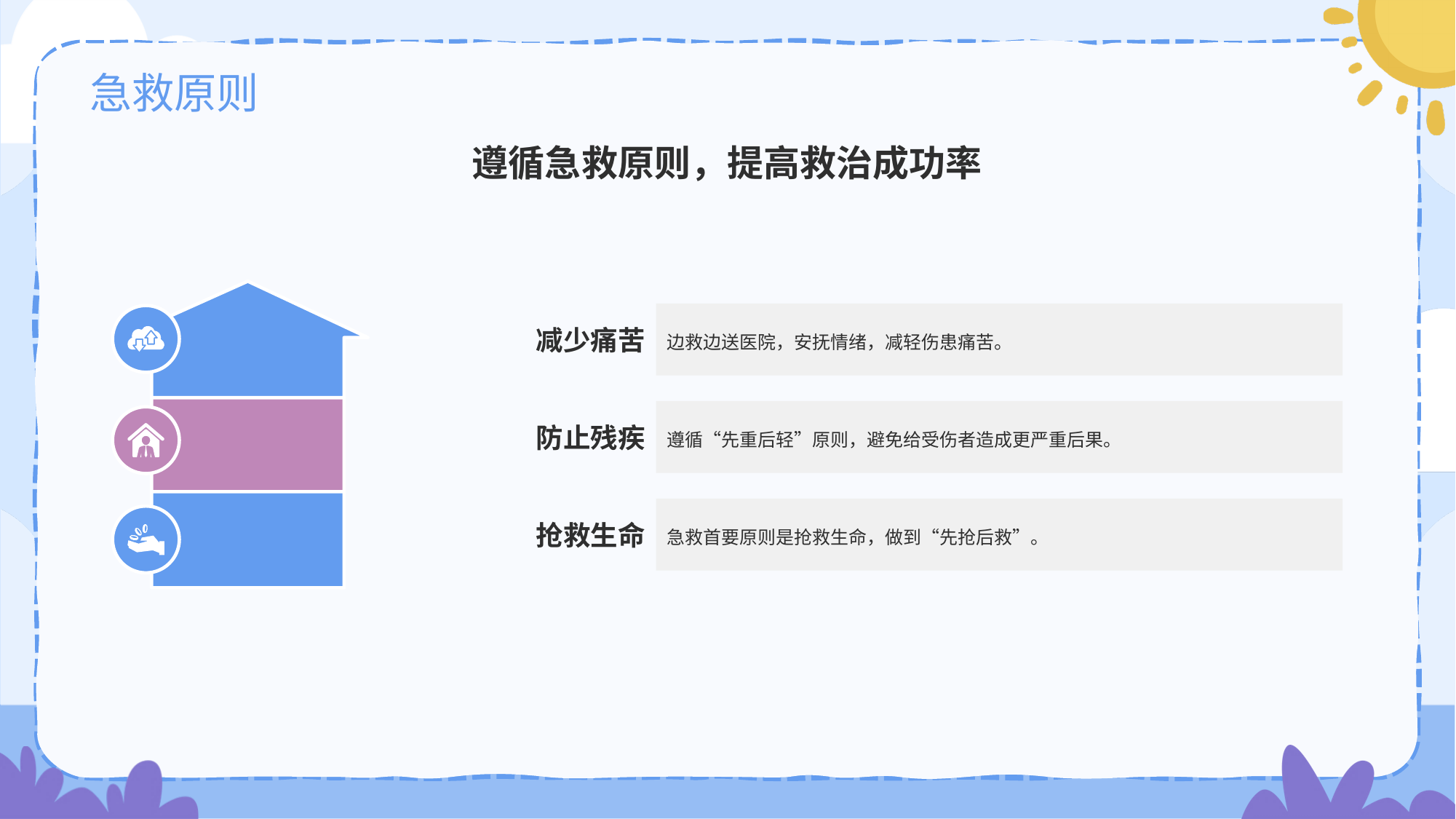

# 急救原则
遵循急救原则，提高救治成功率

减少痛苦
边救边送医院，安抚情绪，减轻伤患痛苦。

防止残疾
遵循“先重后轻”原则，避免给受伤者造成更严重后果。

抢救生命
急救首要原则是抢救生命，做到“先抢后救”。